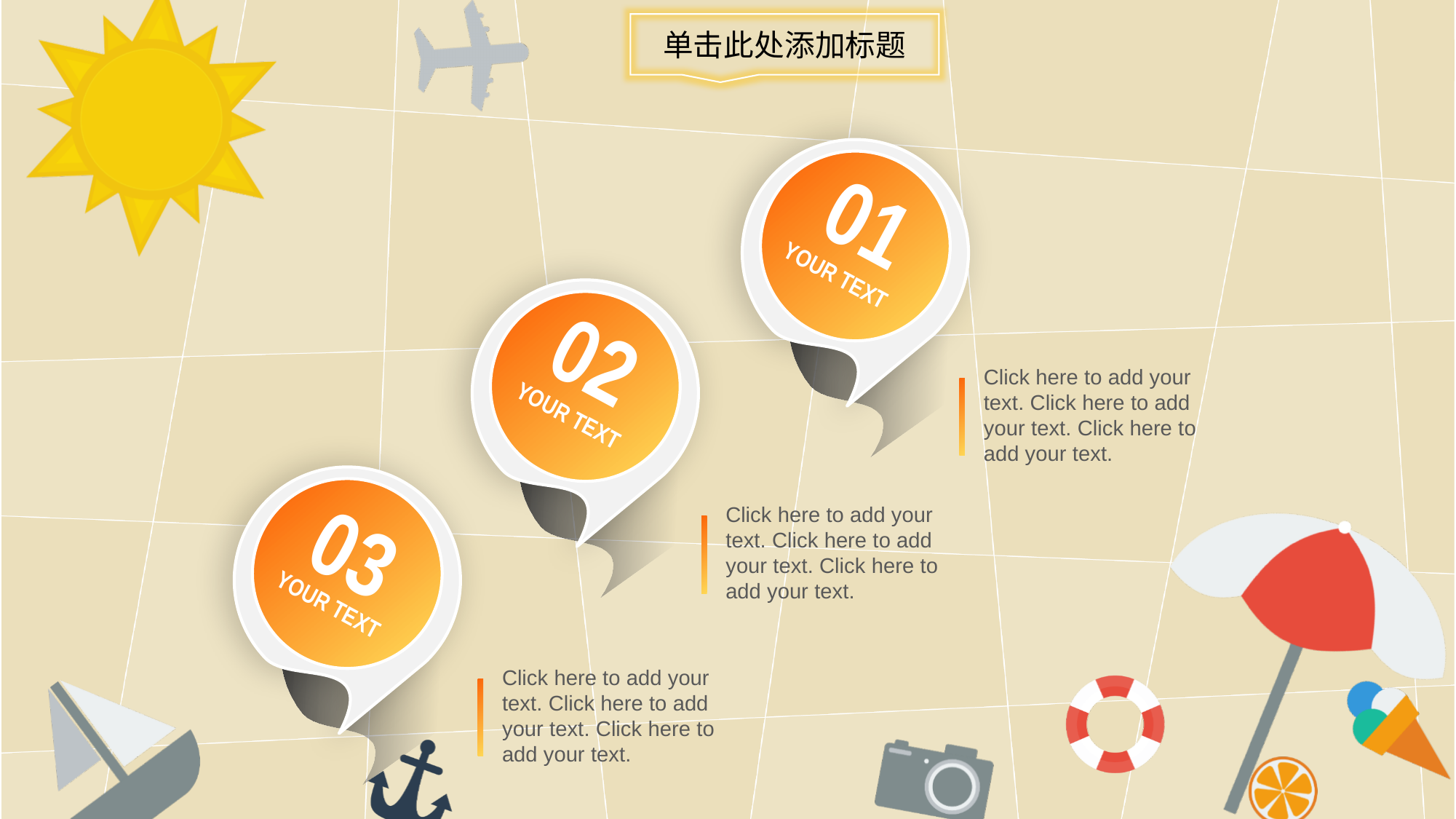

单击此处添加标题

01
YOUR TEXT

02
YOUR TEXT
Click here to add your text. Click here to add your text. Click here to add your text.

03
YOUR TEXT
Click here to add your text. Click here to add your text. Click here to add your text.

Click here to add your text. Click here to add your text. Click here to add your text.